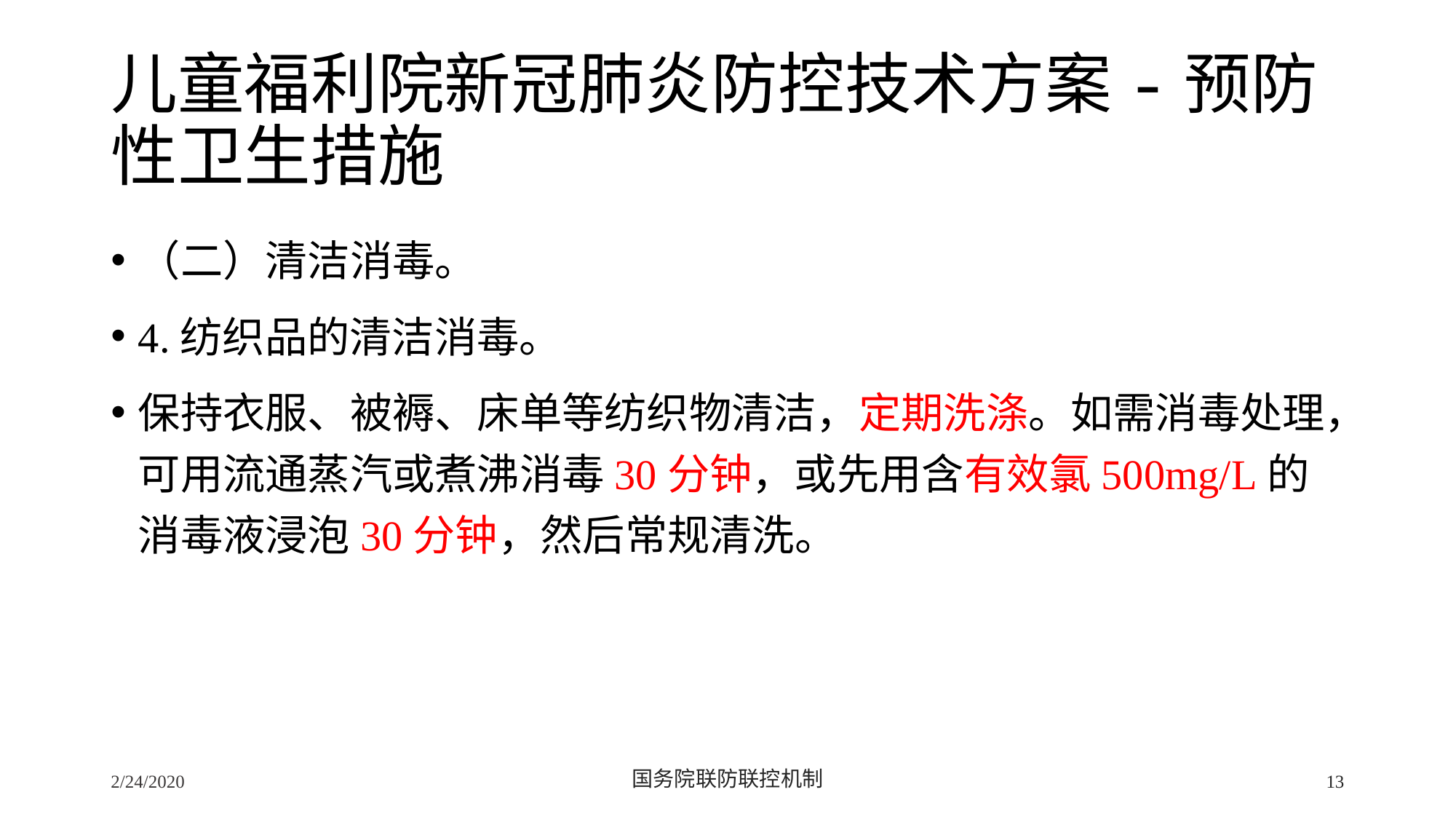

# 儿童福利院新冠肺炎防控技术方案-预防性卫生措施
（二）清洁消毒。
4.纺织品的清洁消毒。
保持衣服、被褥、床单等纺织物清洁，定期洗涤。如需消毒处理，可用流通蒸汽或煮沸消毒30分钟，或先用含有效氯500mg/L的消毒液浸泡30分钟，然后常规清洗。
2/24/2020
国务院联防联控机制
13